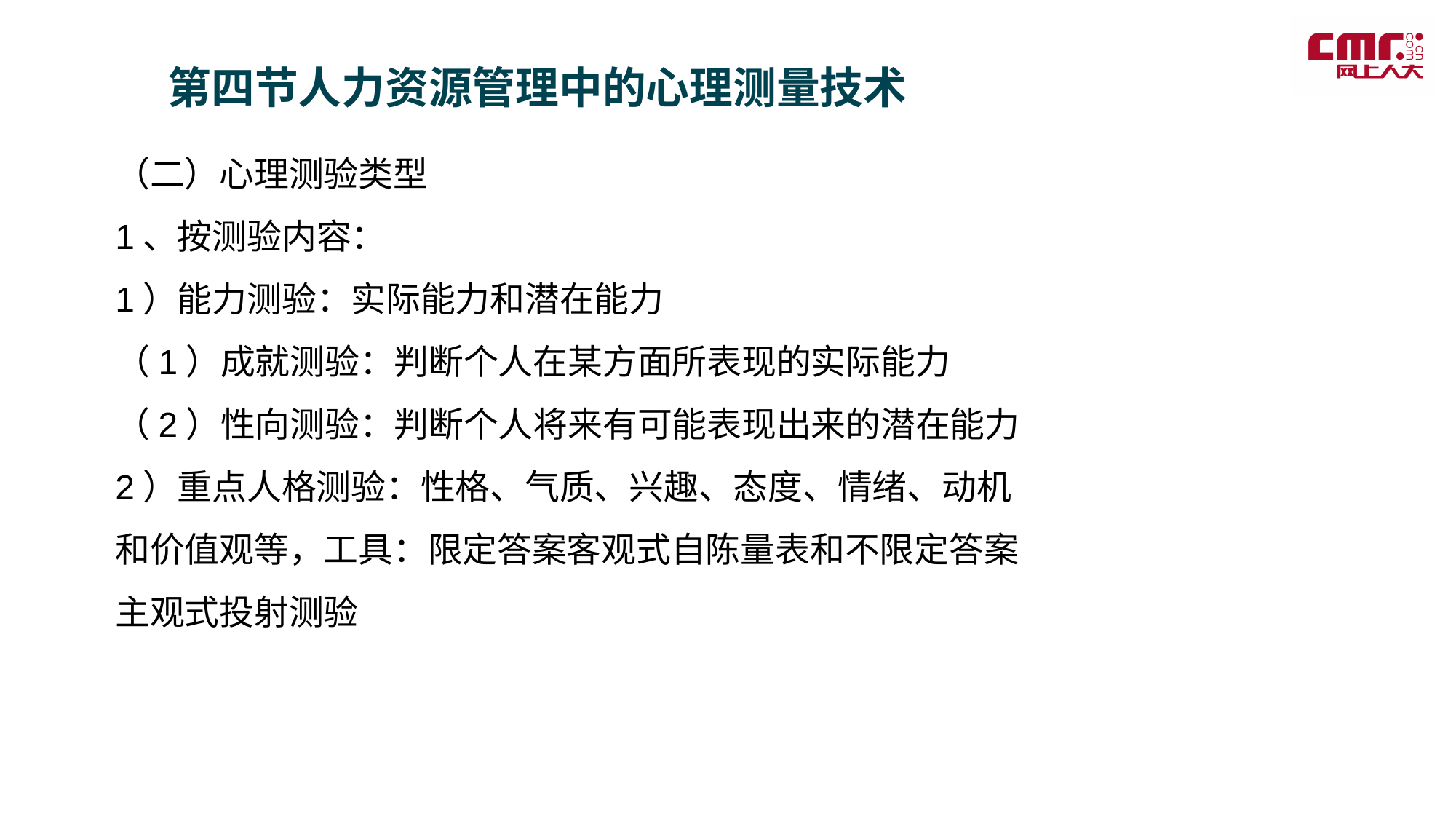

第四节人力资源管理中的心理测量技术
（二）心理测验类型
1、按测验内容：
1）能力测验：实际能力和潜在能力
（1）成就测验：判断个人在某方面所表现的实际能力
（2）性向测验：判断个人将来有可能表现出来的潜在能力
2）重点人格测验：性格、气质、兴趣、态度、情绪、动机和价值观等，工具：限定答案客观式自陈量表和不限定答案主观式投射测验